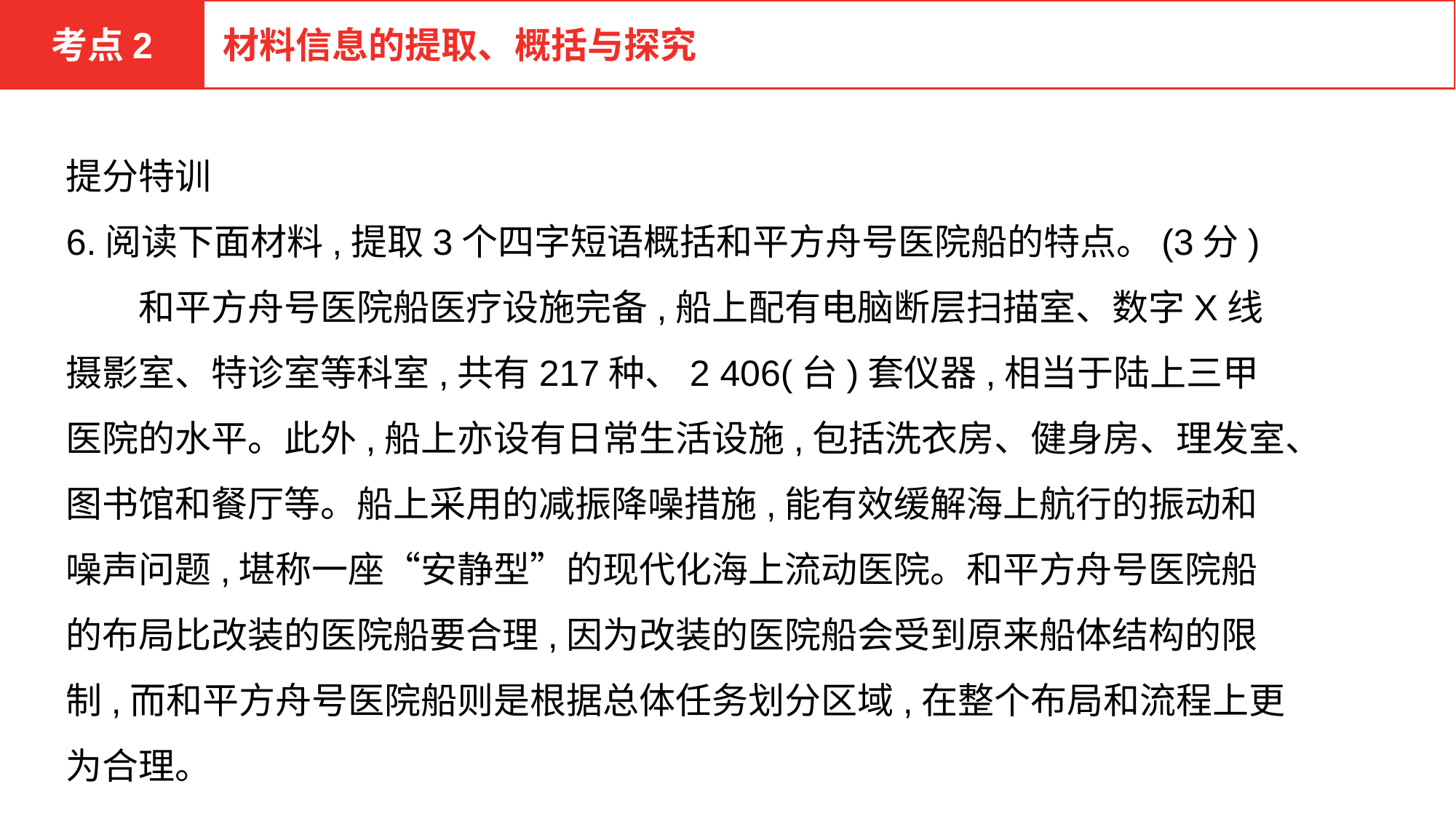

考点2
材料信息的提取、概括与探究
提分特训
6.阅读下面材料,提取3个四字短语概括和平方舟号医院船的特点。(3分)
　　和平方舟号医院船医疗设施完备,船上配有电脑断层扫描室、数字X线摄影室、特诊室等科室,共有217种、2 406(台)套仪器,相当于陆上三甲医院的水平。此外,船上亦设有日常生活设施,包括洗衣房、健身房、理发室、图书馆和餐厅等。船上采用的减振降噪措施,能有效缓解海上航行的振动和噪声问题,堪称一座“安静型”的现代化海上流动医院。和平方舟号医院船的布局比改装的医院船要合理,因为改装的医院船会受到原来船体结构的限制,而和平方舟号医院船则是根据总体任务划分区域,在整个布局和流程上更为合理。